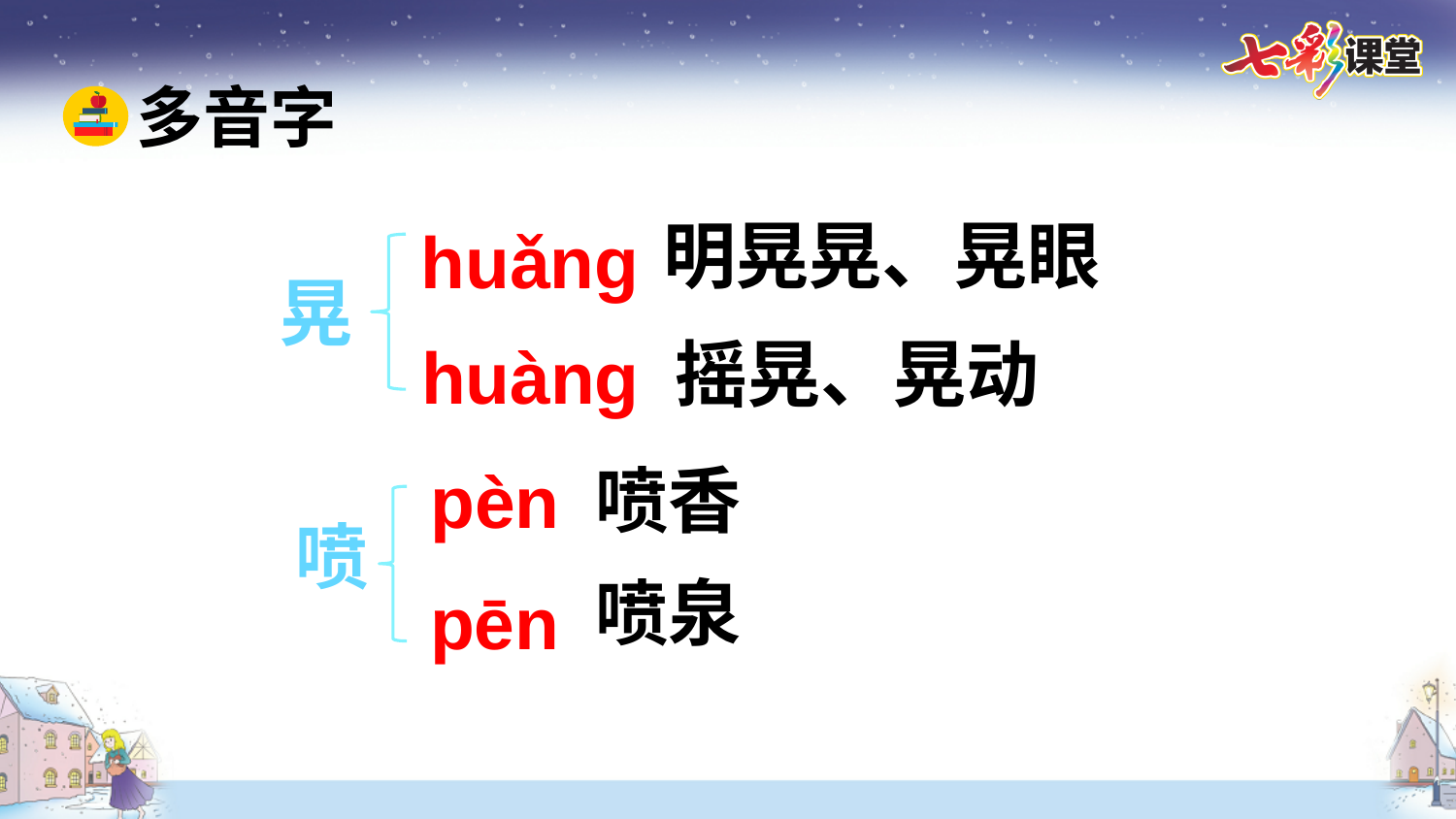

多音字

明晃晃、晃眼
huǎnɡ

晃
摇晃、晃动
huànɡ
喷香
pèn

喷
喷泉
pēn